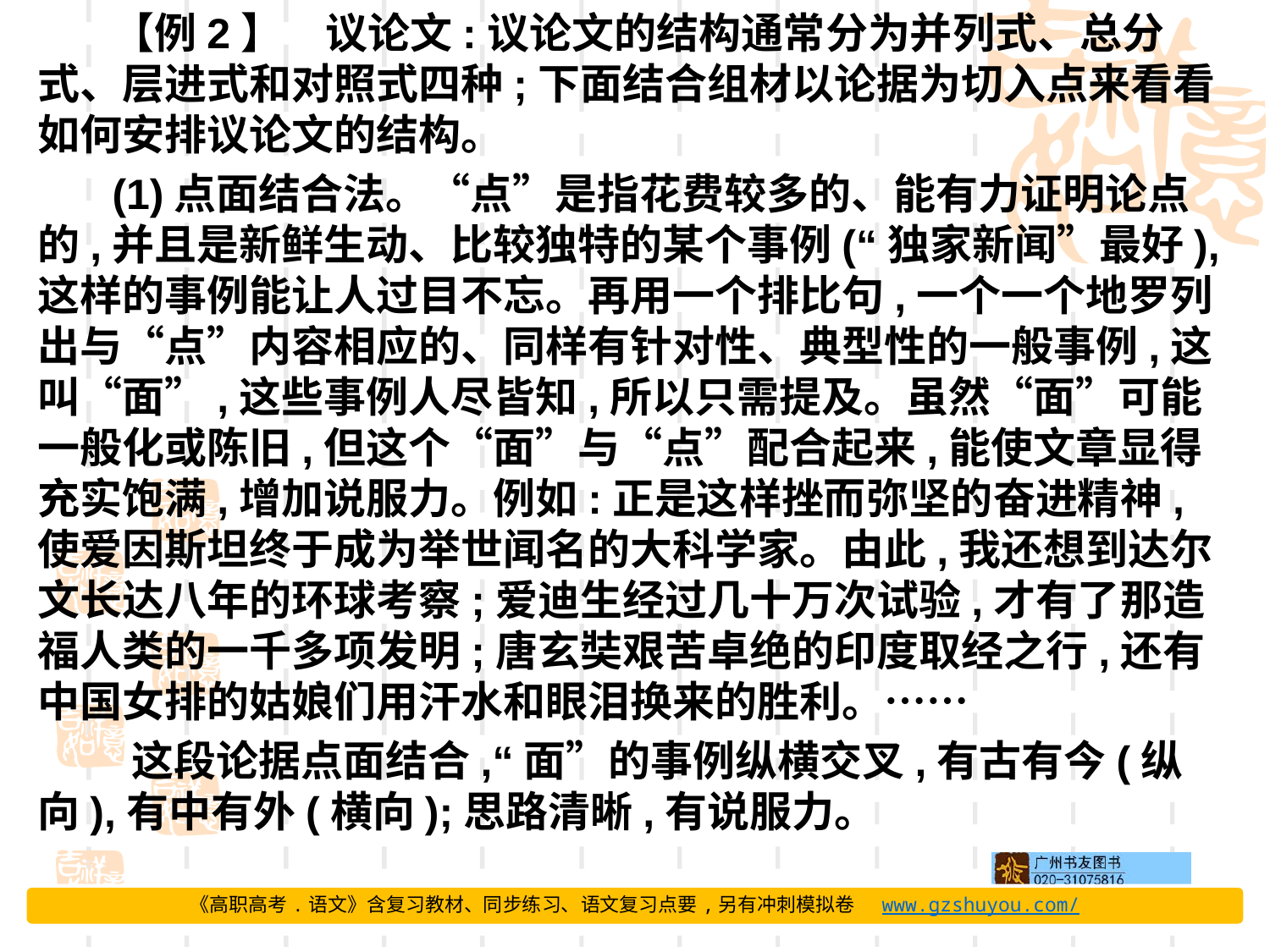

【例2】　议论文:议论文的结构通常分为并列式、总分式、层进式和对照式四种;下面结合组材以论据为切入点来看看如何安排议论文的结构。
(1)点面结合法。“点”是指花费较多的、能有力证明论点的,并且是新鲜生动、比较独特的某个事例(“独家新闻”最好),这样的事例能让人过目不忘。再用一个排比句,一个一个地罗列出与“点”内容相应的、同样有针对性、典型性的一般事例,这叫“面”,这些事例人尽皆知,所以只需提及。虽然“面”可能一般化或陈旧,但这个“面”与“点”配合起来,能使文章显得充实饱满,增加说服力。例如:正是这样挫而弥坚的奋进精神,使爱因斯坦终于成为举世闻名的大科学家。由此,我还想到达尔文长达八年的环球考察;爱迪生经过几十万次试验,才有了那造福人类的一千多项发明;唐玄奘艰苦卓绝的印度取经之行,还有中国女排的姑娘们用汗水和眼泪换来的胜利。……
 这段论据点面结合,“面”的事例纵横交叉,有古有今(纵向),有中有外(横向);思路清晰,有说服力。